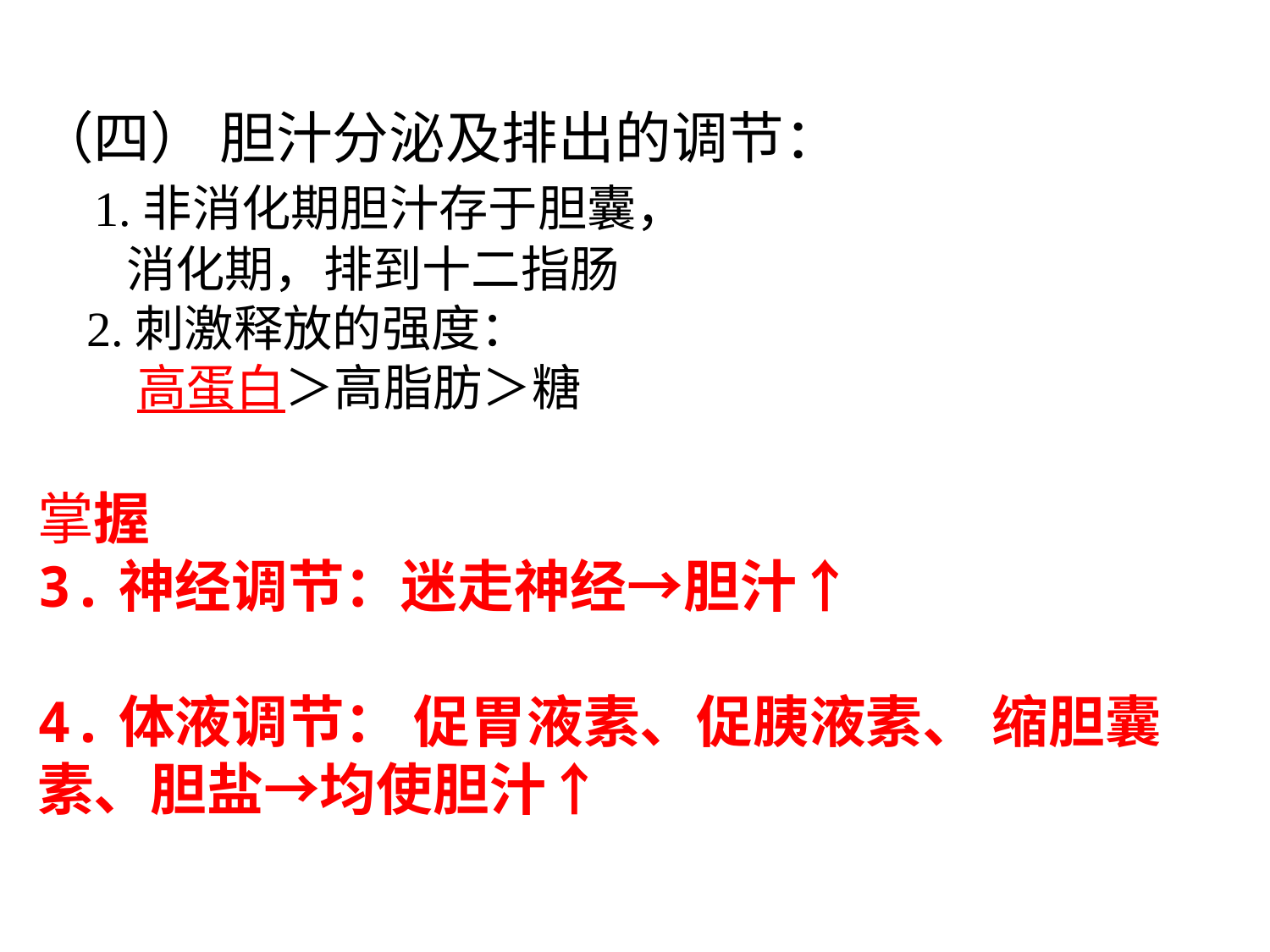

（四） 胆汁分泌及排出的调节：
    1.非消化期胆汁存于胆囊，
       消化期，排到十二指肠
    2.刺激释放的强度：
        高蛋白＞高脂肪＞糖

掌握
3.神经调节：迷走神经→胆汁↑

4.体液调节： 促胃液素、促胰液素、 缩胆囊素、胆盐→均使胆汁↑